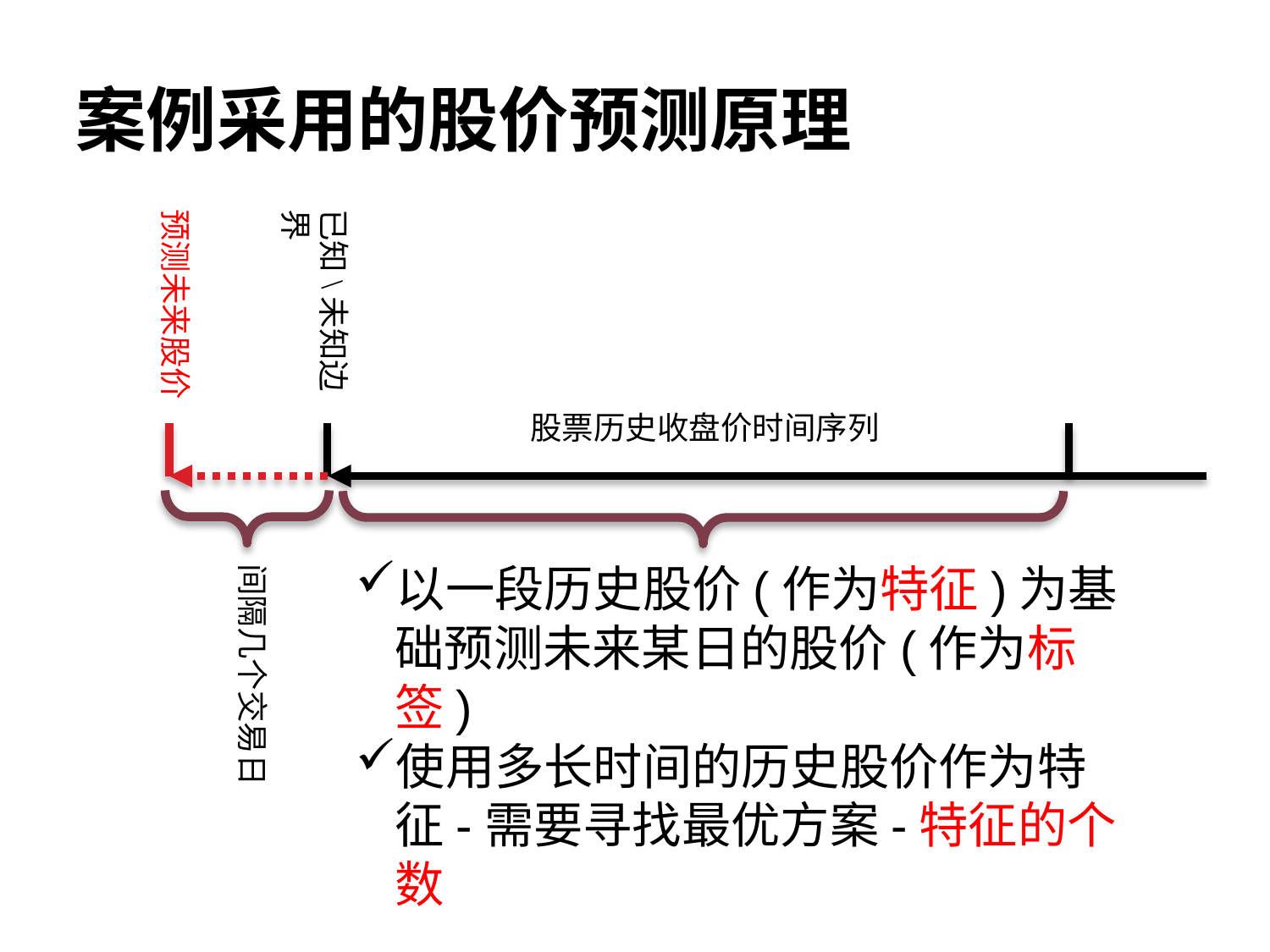

# 案例采用的股价预测原理

预测未来股价
已知\未知边界
股票历史收盘价时间序列

以一段历史股价(作为特征)为基础预测未来某日的股价(作为标签)
使用多长时间的历史股价作为特征-需要寻找最优方案-特征的个数
间隔几个交易日